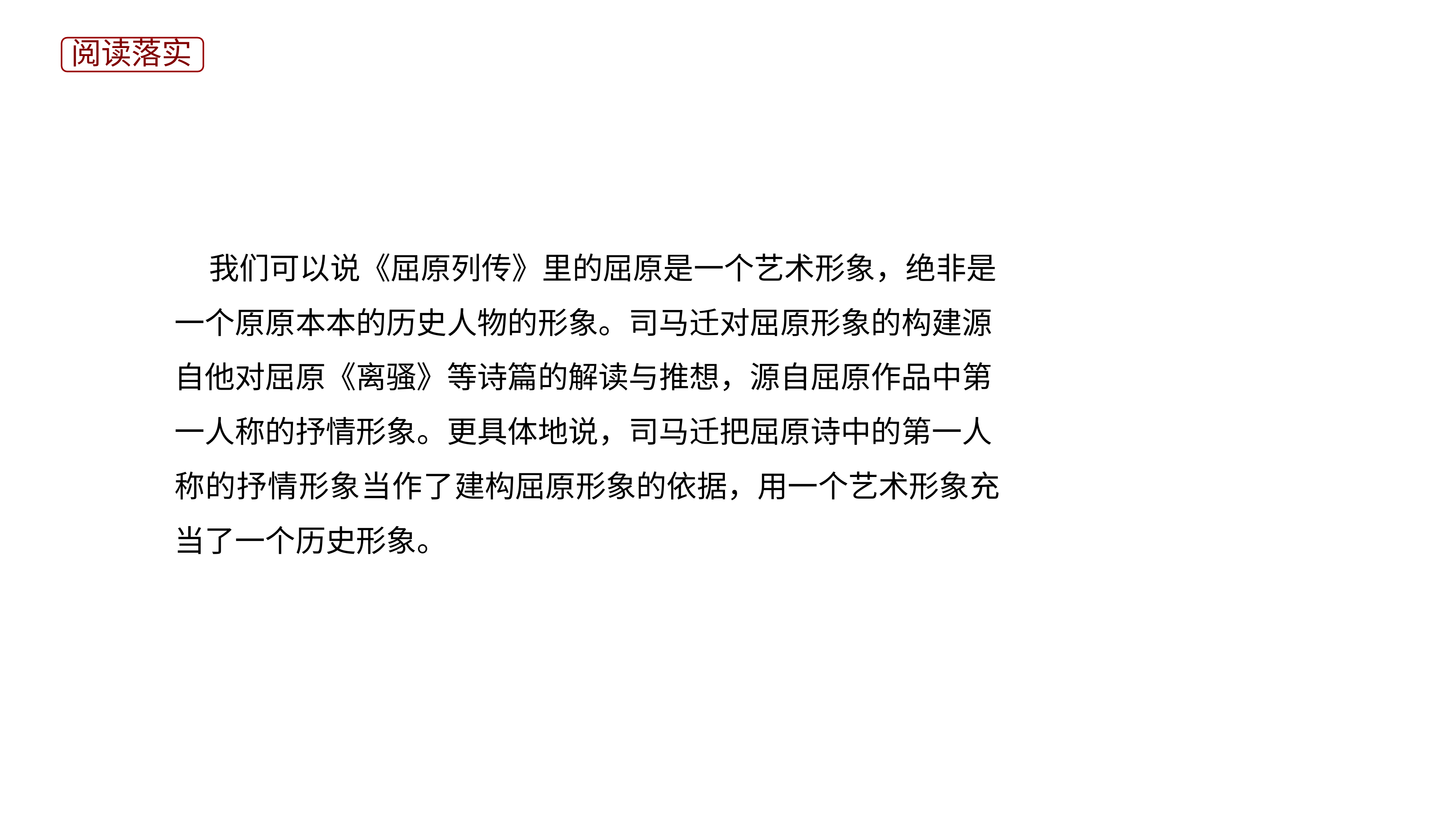

阅读落实

    我们可以说《屈原列传》里的屈原是一个艺术形象，绝非是一个原原本本的历史人物的形象。司马迁对屈原形象的构建源自他对屈原《离骚》等诗篇的解读与推想，源自屈原作品中第一人称的抒情形象。更具体地说，司马迁把屈原诗中的第一人称的抒情形象当作了建构屈原形象的依据，用一个艺术形象充当了一个历史形象。